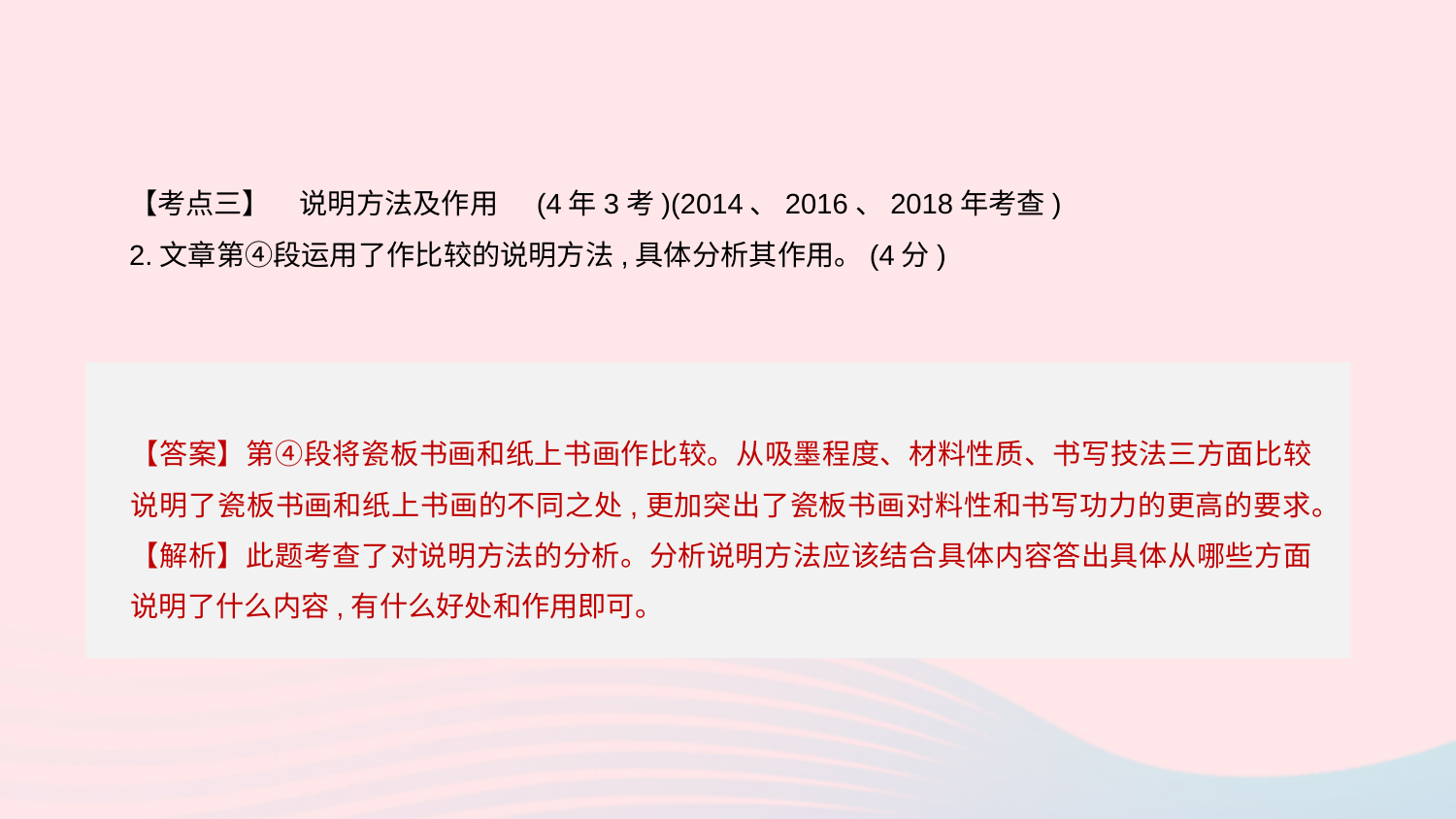

【考点三】　说明方法及作用     (4年3考)(2014、2016、2018年考查)
2.文章第④段运用了作比较的说明方法,具体分析其作用。(4分)

【答案】第④段将瓷板书画和纸上书画作比较。从吸墨程度、材料性质、书写技法三方面比较说明了瓷板书画和纸上书画的不同之处,更加突出了瓷板书画对料性和书写功力的更高的要求。
【解析】此题考查了对说明方法的分析。分析说明方法应该结合具体内容答出具体从哪些方面说明了什么内容,有什么好处和作用即可。